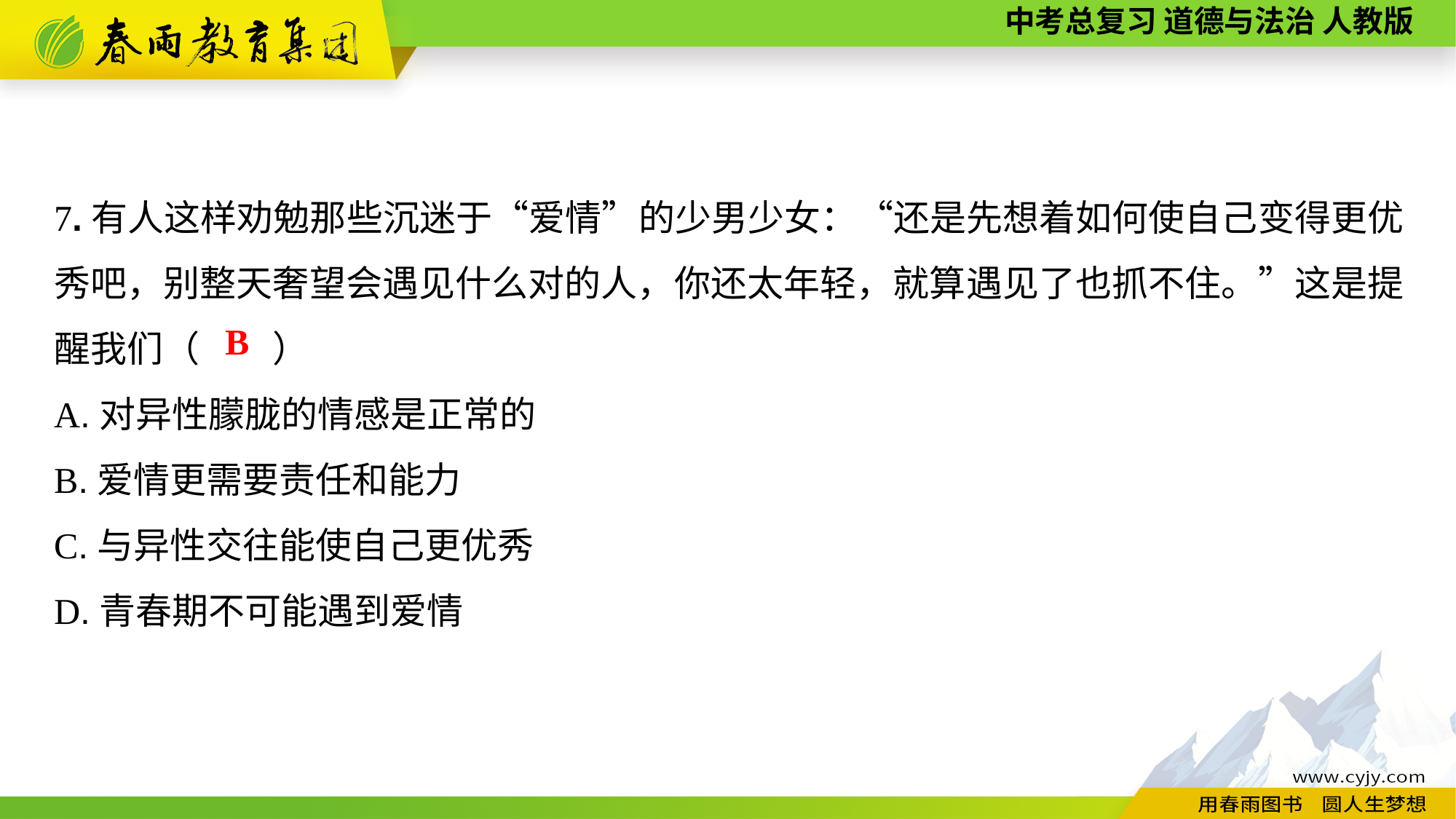

7.有人这样劝勉那些沉迷于“爱情”的少男少女：“还是先想着如何使自己变得更优秀吧，别整天奢望会遇见什么对的人，你还太年轻，就算遇见了也抓不住。”这是提醒我们（　　）
A.对异性朦胧的情感是正常的
B.爱情更需要责任和能力
C.与异性交往能使自己更优秀
D.青春期不可能遇到爱情
B